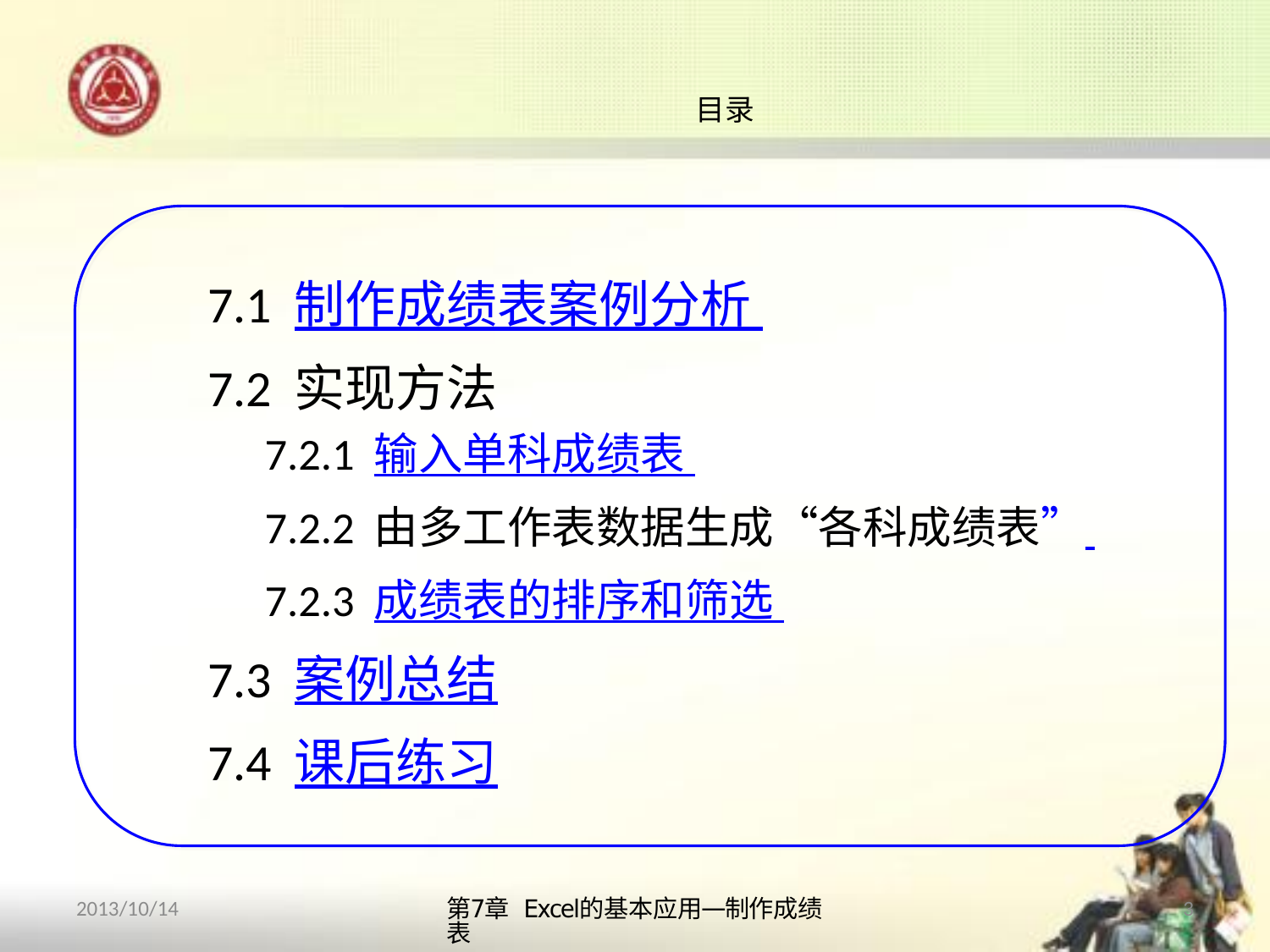

# 目录

7.1 制作成绩表案例分析
7.2 实现方法
7.2.1 输入单科成绩表
7.2.2 由多工作表数据生成“各科成绩表”
7.2.3 成绩表的排序和筛选
7.3 案例总结
7.4 课后练习
第7章  Excel的基本应用—制作成绩表
3
2013/10/14